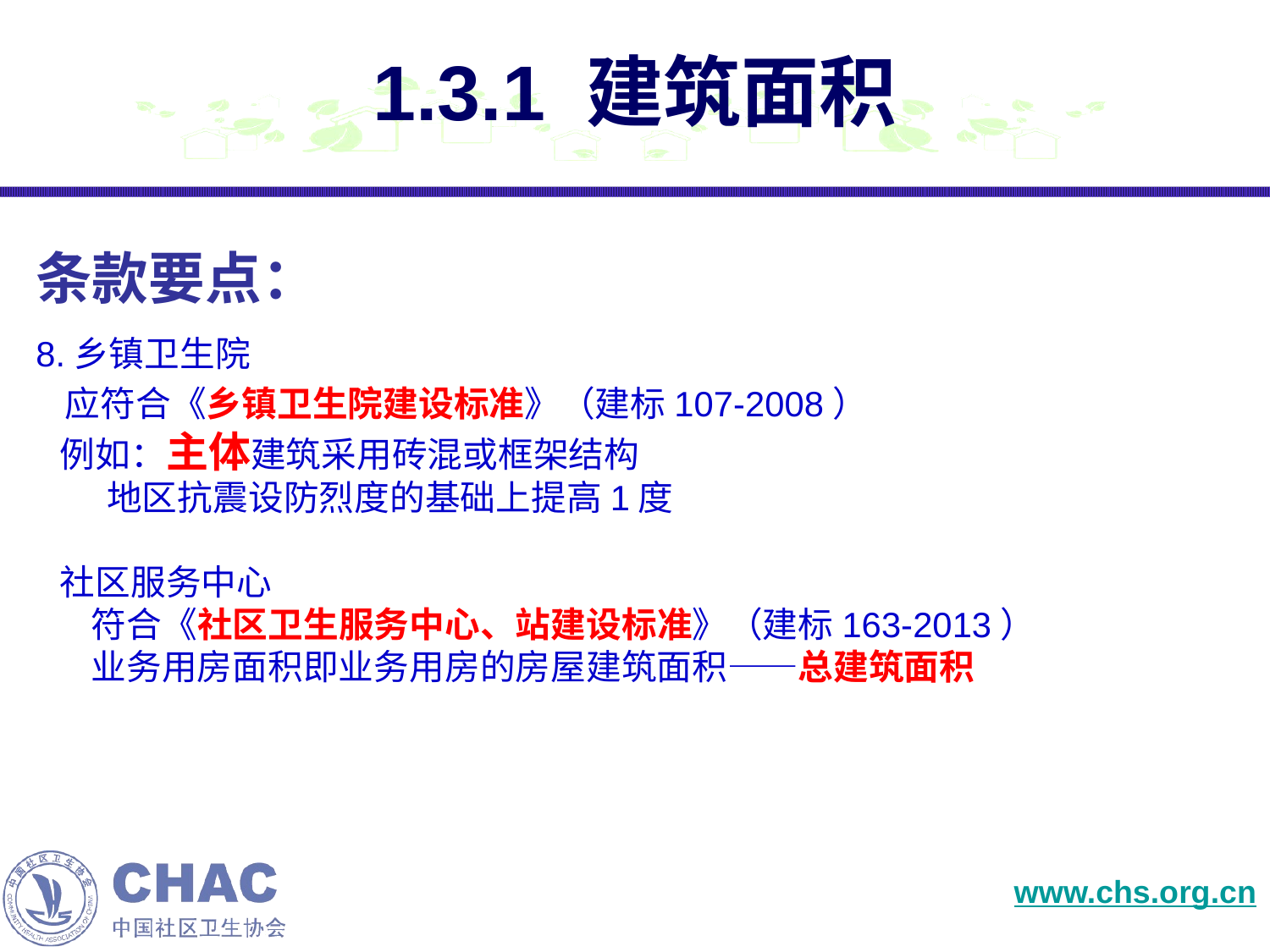

# 1.3.1 建筑面积
条款要点：
8.乡镇卫生院
  应符合《乡镇卫生院建设标准》（建标107-2008）
  例如：主体建筑采用砖混或框架结构
        地区抗震设防烈度的基础上提高1度

  社区服务中心
      符合《社区卫生服务中心、站建设标准》（建标163-2013）
      业务用房面积即业务用房的房屋建筑面积——总建筑面积